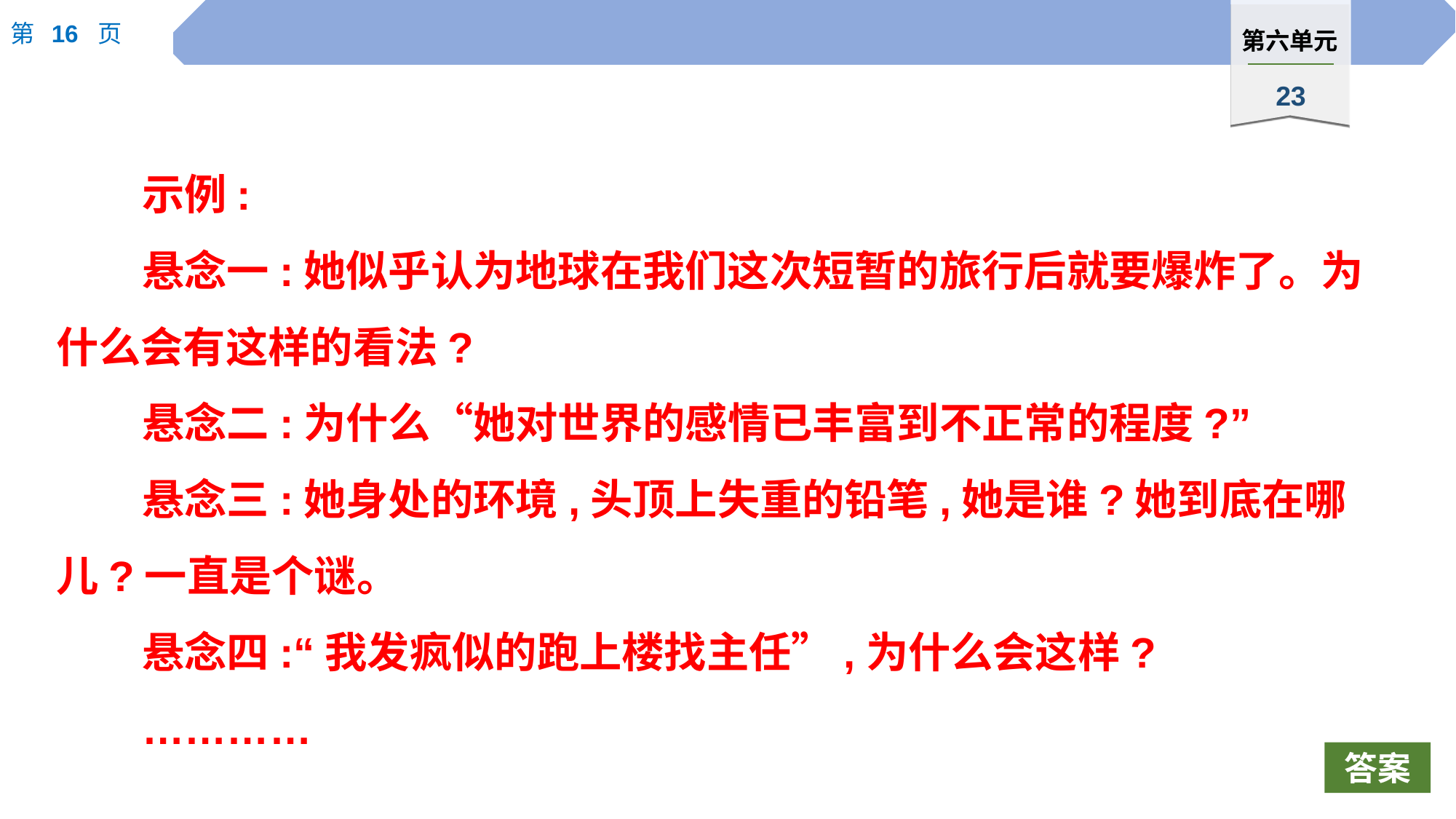

示例:
悬念一:她似乎认为地球在我们这次短暂的旅行后就要爆炸了。为什么会有这样的看法?
悬念二:为什么“她对世界的感情已丰富到不正常的程度?”
悬念三:她身处的环境,头顶上失重的铅笔,她是谁?她到底在哪儿?一直是个谜。
悬念四:“我发疯似的跑上楼找主任”,为什么会这样?
…………
答案